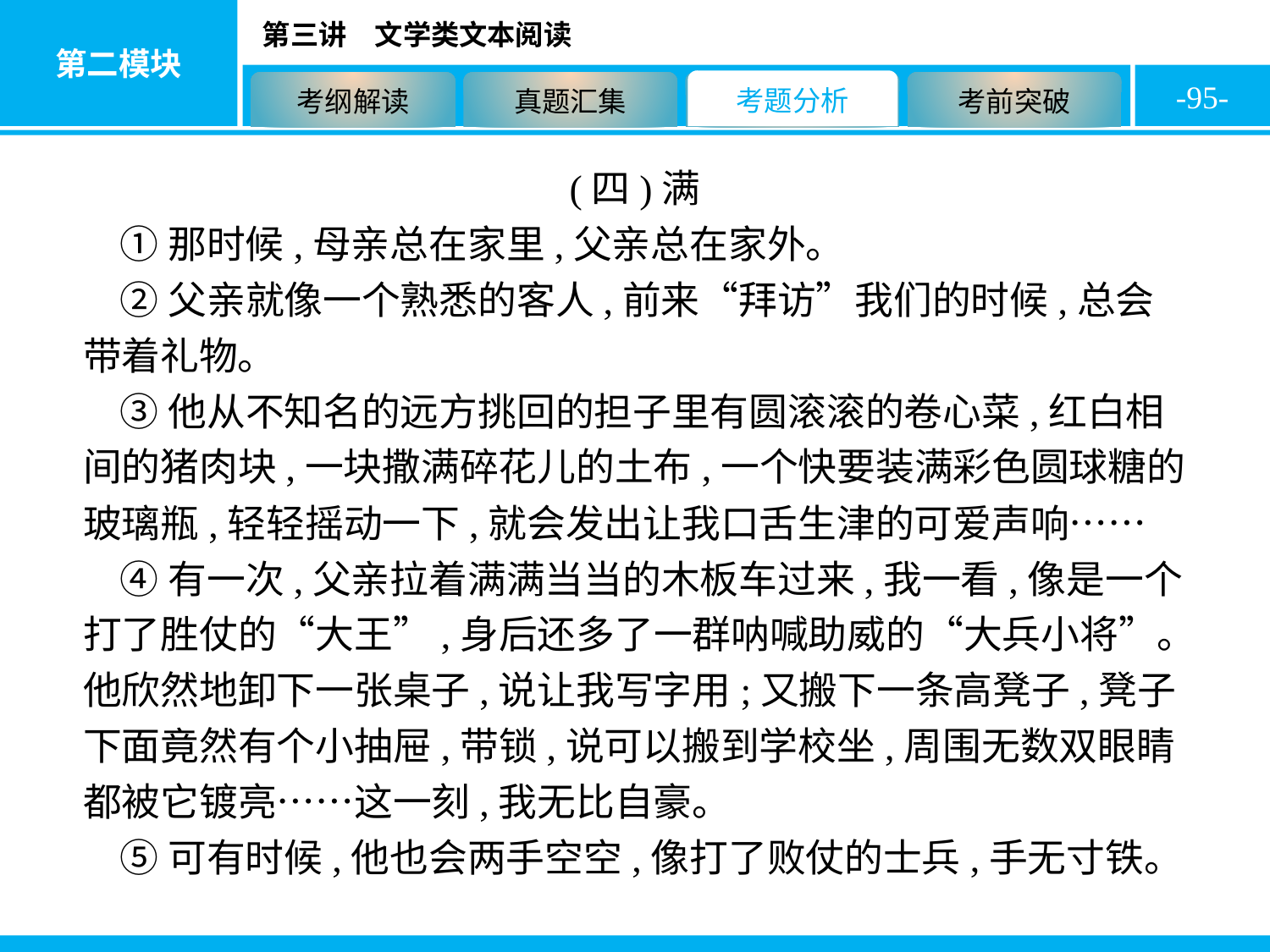

-95-
(四)满
①那时候,母亲总在家里,父亲总在家外。
②父亲就像一个熟悉的客人,前来“拜访”我们的时候,总会带着礼物。
③他从不知名的远方挑回的担子里有圆滚滚的卷心菜,红白相间的猪肉块,一块撒满碎花儿的土布,一个快要装满彩色圆球糖的玻璃瓶,轻轻摇动一下,就会发出让我口舌生津的可爱声响……
④有一次,父亲拉着满满当当的木板车过来,我一看,像是一个打了胜仗的“大王”,身后还多了一群呐喊助威的“大兵小将”。他欣然地卸下一张桌子,说让我写字用;又搬下一条高凳子,凳子下面竟然有个小抽屉,带锁,说可以搬到学校坐,周围无数双眼睛都被它镀亮……这一刻,我无比自豪。
⑤可有时候,他也会两手空空,像打了败仗的士兵,手无寸铁。